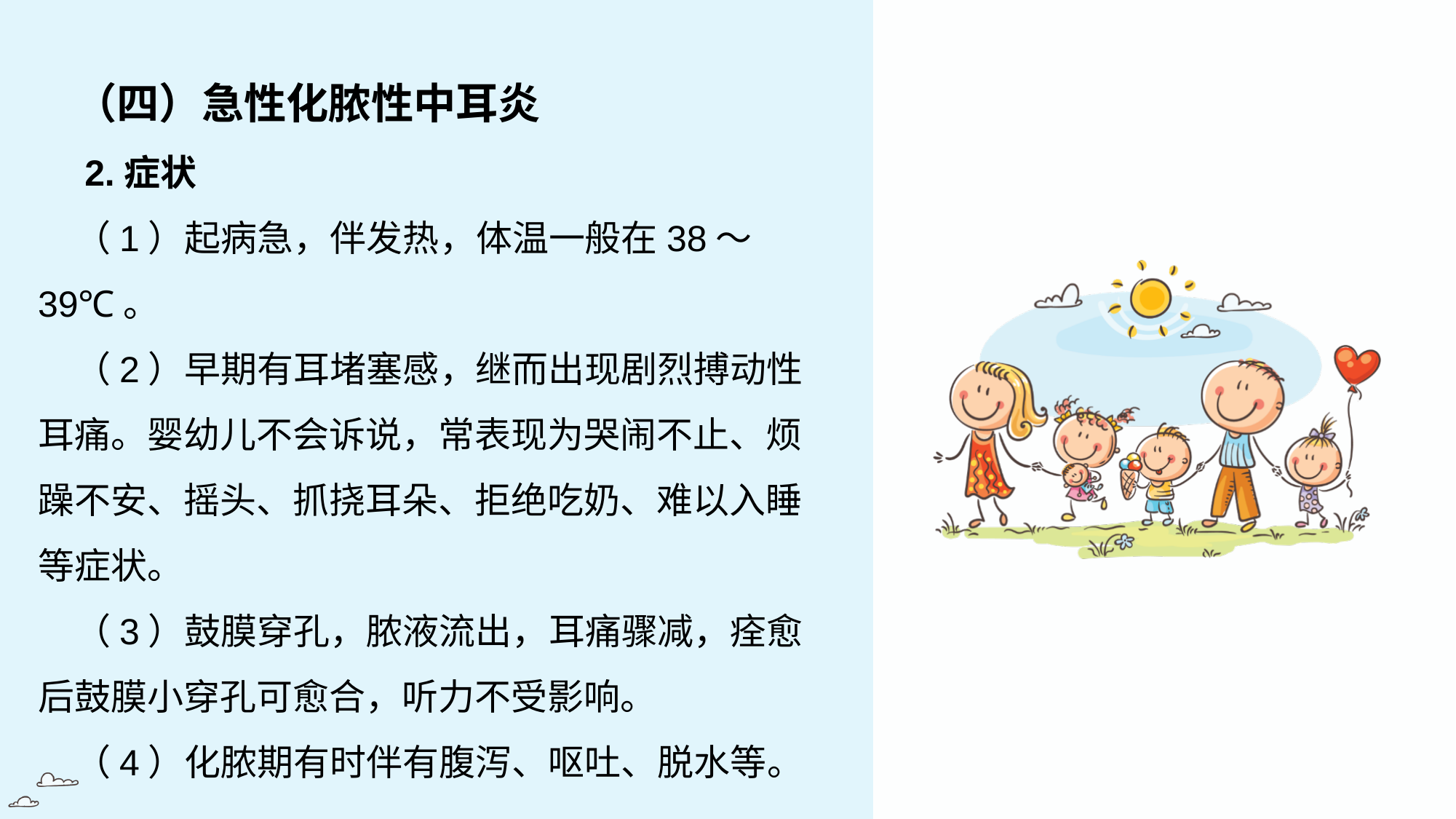

（四）急性化脓性中耳炎
 2.症状
（1）起病急，伴发热，体温一般在38～39℃。
（2）早期有耳堵塞感，继而出现剧烈搏动性耳痛。婴幼儿不会诉说，常表现为哭闹不止、烦躁不安、摇头、抓挠耳朵、拒绝吃奶、难以入睡等症状。
（3）鼓膜穿孔，脓液流出，耳痛骤减，痊愈后鼓膜小穿孔可愈合，听力不受影响。
（4）化脓期有时伴有腹泻、呕吐、脱水等。